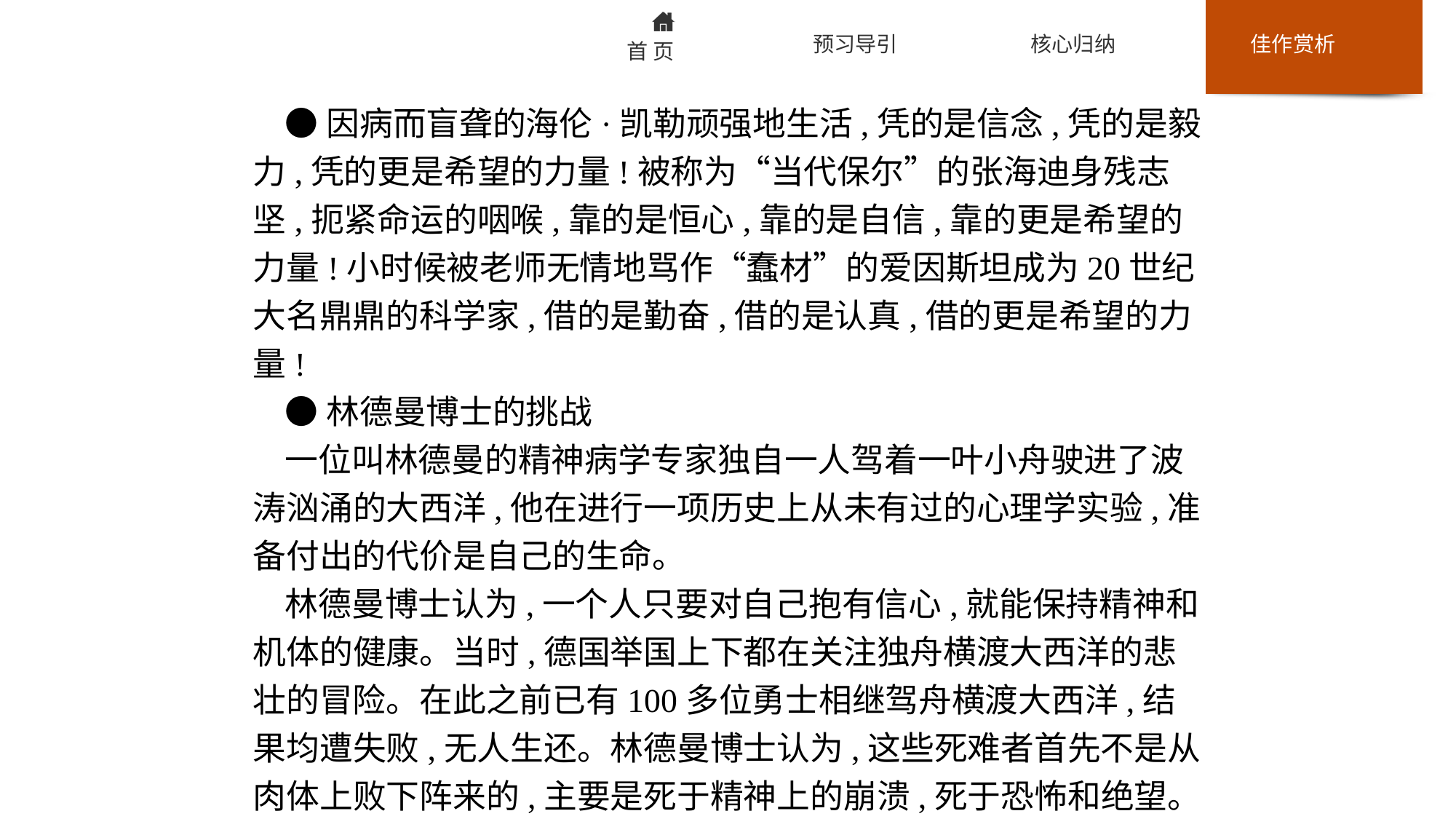

●因病而盲聋的海伦·凯勒顽强地生活,凭的是信念,凭的是毅力,凭的更是希望的力量!被称为“当代保尔”的张海迪身残志坚,扼紧命运的咽喉,靠的是恒心,靠的是自信,靠的更是希望的力量!小时候被老师无情地骂作“蠢材”的爱因斯坦成为20世纪大名鼎鼎的科学家,借的是勤奋,借的是认真,借的更是希望的力量!
●林德曼博士的挑战
一位叫林德曼的精神病学专家独自一人驾着一叶小舟驶进了波涛汹涌的大西洋,他在进行一项历史上从未有过的心理学实验,准备付出的代价是自己的生命。
林德曼博士认为,一个人只要对自己抱有信心,就能保持精神和机体的健康。当时,德国举国上下都在关注独舟横渡大西洋的悲壮的冒险。在此之前已有100多位勇士相继驾舟横渡大西洋,结果均遭失败,无人生还。林德曼博士认为,这些死难者首先不是从肉体上败下阵来的,主要是死于精神上的崩溃,死于恐怖和绝望。为了验证自己的观点,他不顾亲友的反对,亲自进行了实验。